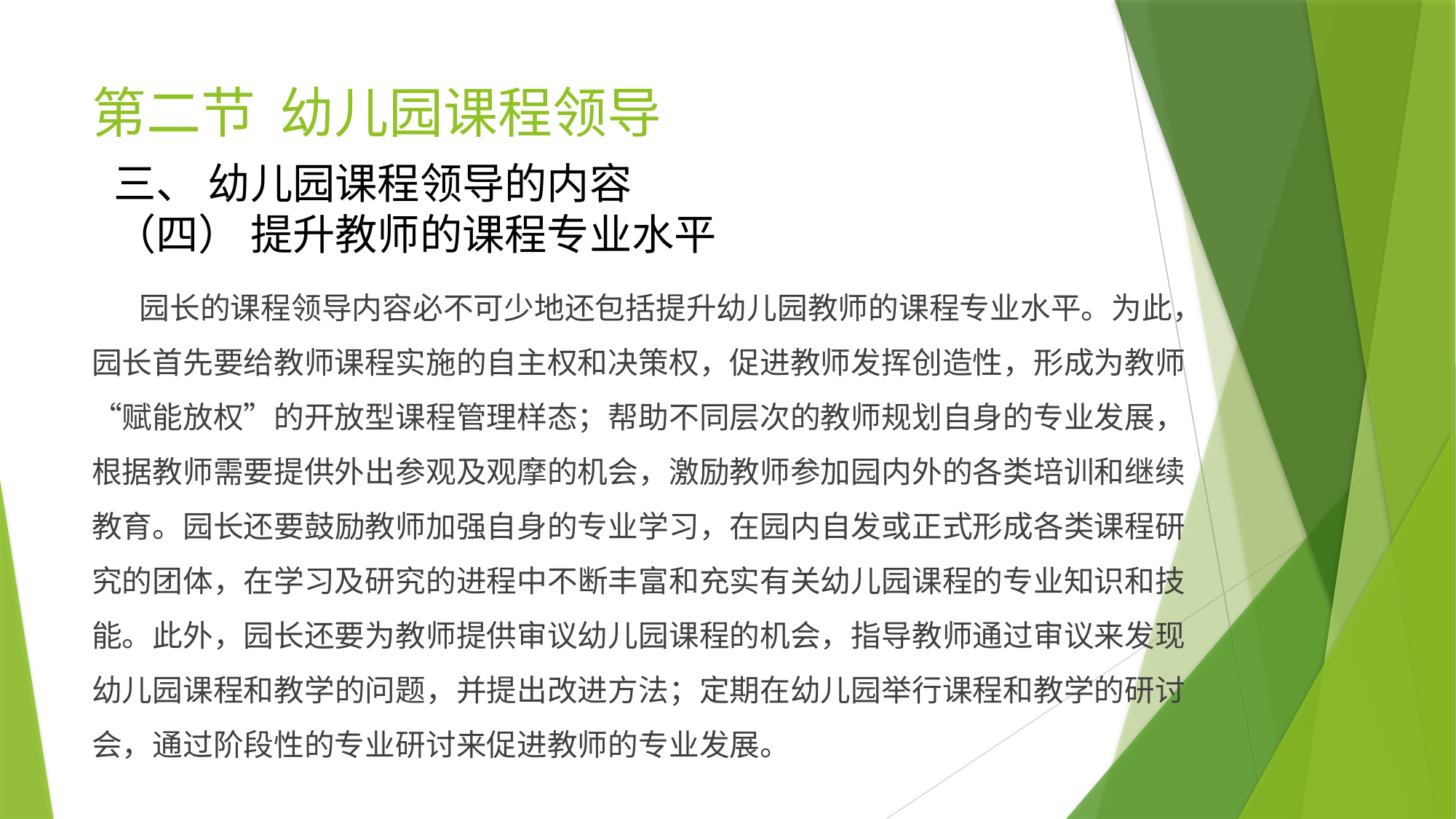

# 第二节  幼儿园课程领导
三、 幼儿园课程领导的内容
（四） 提升教师的课程专业水平
      园长的课程领导内容必不可少地还包括提升幼儿园教师的课程专业水平。为此，园长首先要给教师课程实施的自主权和决策权，促进教师发挥创造性，形成为教师“赋能放权”的开放型课程管理样态；帮助不同层次的教师规划自身的专业发展，根据教师需要提供外出参观及观摩的机会，激励教师参加园内外的各类培训和继续教育。园长还要鼓励教师加强自身的专业学习，在园内自发或正式形成各类课程研究的团体，在学习及研究的进程中不断丰富和充实有关幼儿园课程的专业知识和技能。此外，园长还要为教师提供审议幼儿园课程的机会，指导教师通过审议来发现幼儿园课程和教学的问题，并提出改进方法；定期在幼儿园举行课程和教学的研讨会，通过阶段性的专业研讨来促进教师的专业发展。